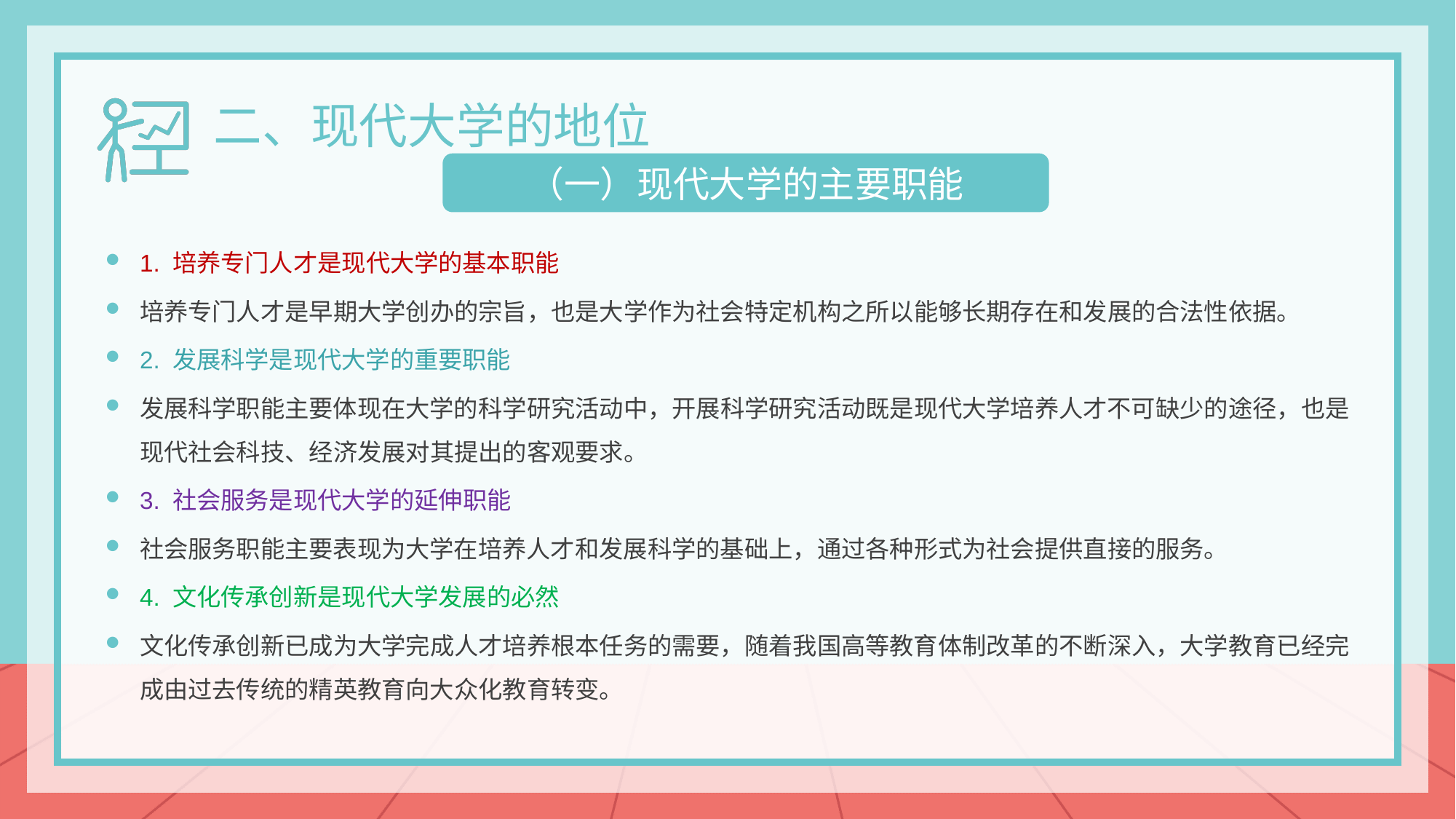

二、现代大学的地位
（一）现代大学的主要职能
1. 培养专门人才是现代大学的基本职能
培养专门人才是早期大学创办的宗旨，也是大学作为社会特定机构之所以能够长期存在和发展的合法性依据。
2. 发展科学是现代大学的重要职能
发展科学职能主要体现在大学的科学研究活动中，开展科学研究活动既是现代大学培养人才不可缺少的途径，也是现代社会科技、经济发展对其提出的客观要求。
3. 社会服务是现代大学的延伸职能
社会服务职能主要表现为大学在培养人才和发展科学的基础上，通过各种形式为社会提供直接的服务。
4. 文化传承创新是现代大学发展的必然
文化传承创新已成为大学完成人才培养根本任务的需要，随着我国高等教育体制改革的不断深入，大学教育已经完成由过去传统的精英教育向大众化教育转变。